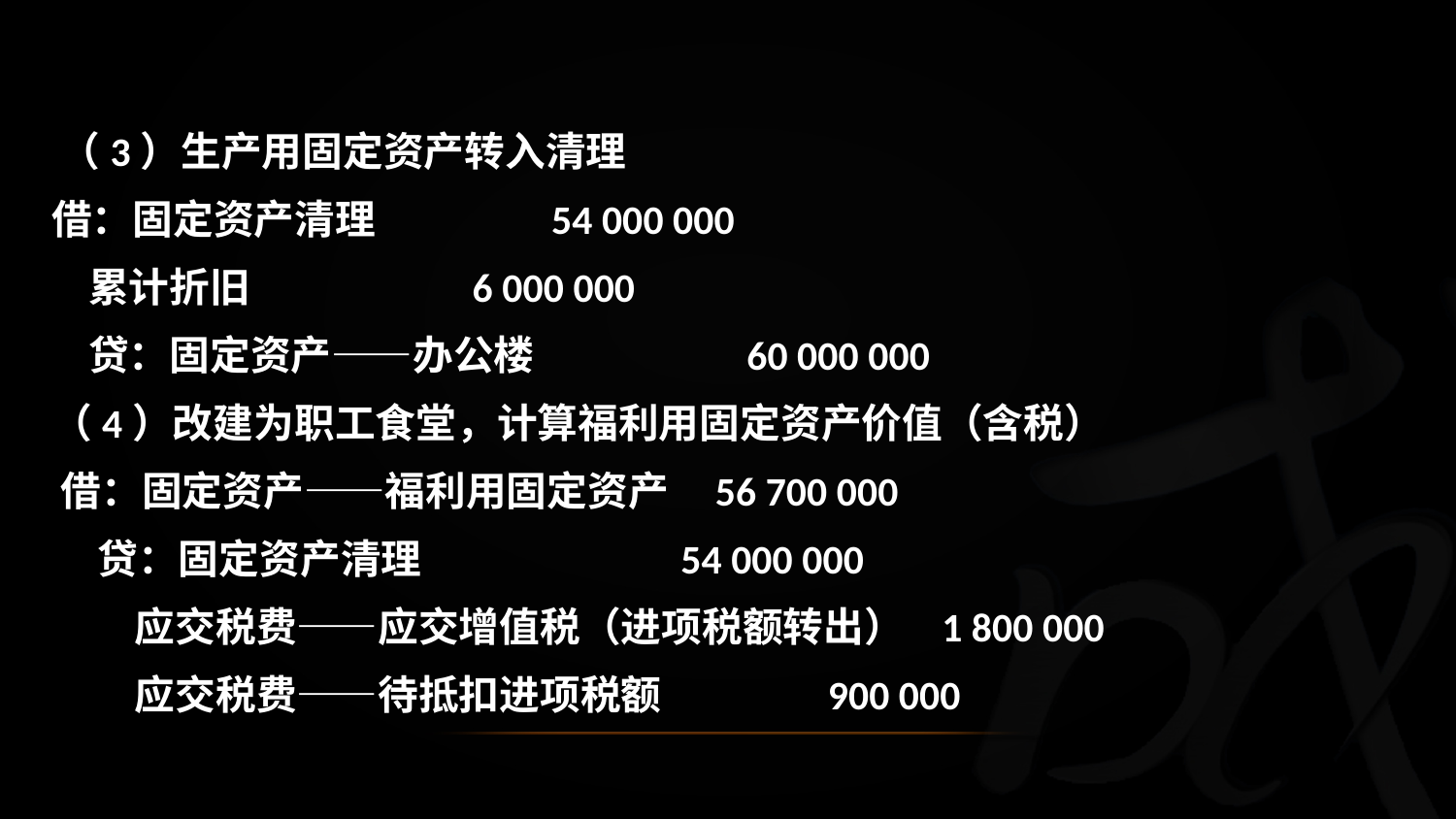

（3）生产用固定资产转入清理
   借：固定资产清理                  54 000 000
       累计折旧                       6 000 000
       贷：固定资产——办公楼                      60 000 000
   （4）改建为职工食堂，计算福利用固定资产价值（含税）
    借：固定资产——福利用固定资产    56 700 000
        贷：固定资产清理                           54 000 000
            应交税费——应交增值税（进项税额转出）   1 800 000
            应交税费——待抵扣进项税额                 900 000